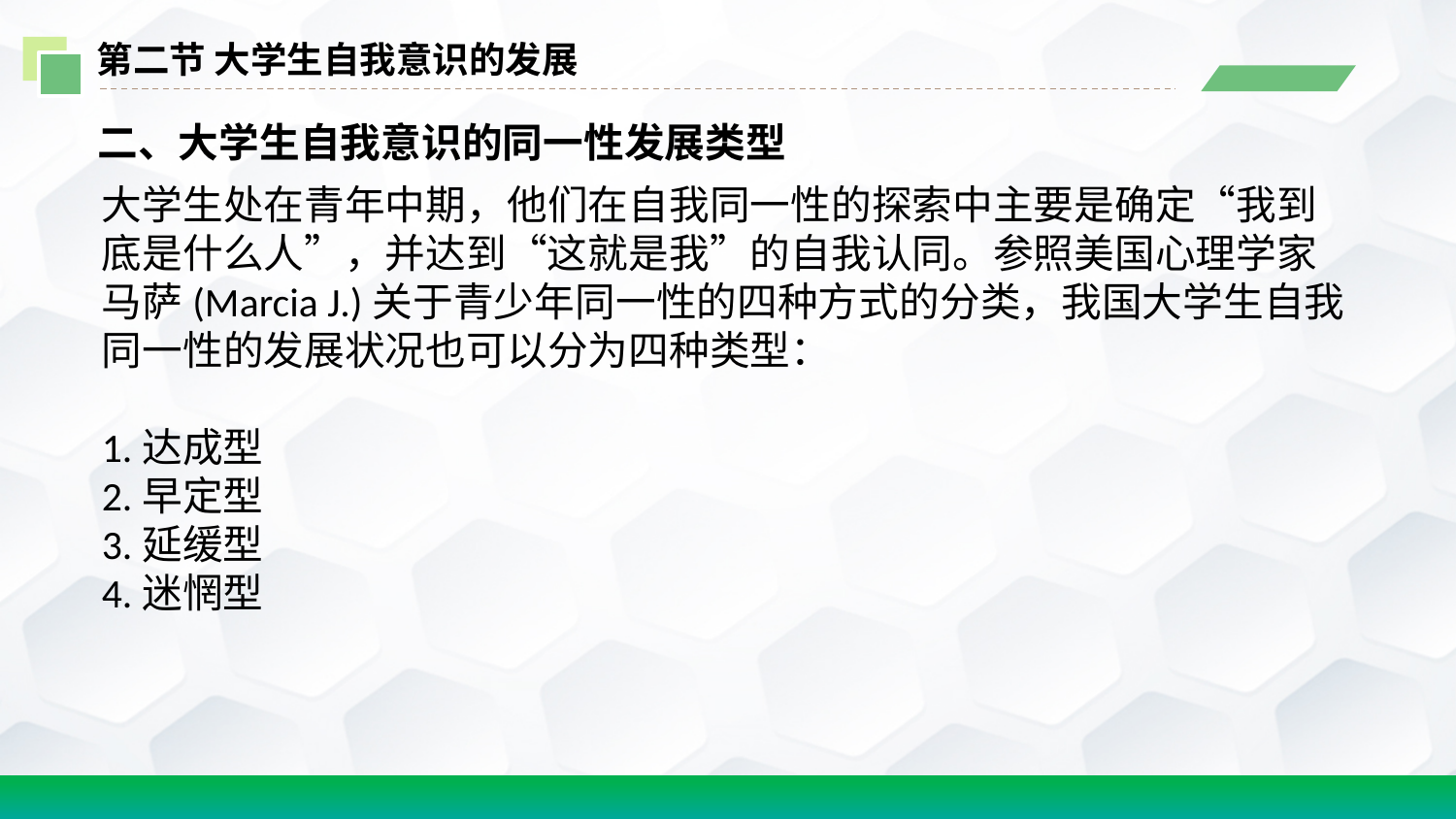

第二节 大学生自我意识的发展
二、大学生自我意识的同一性发展类型
大学生处在青年中期，他们在自我同一性的探索中主要是确定“我到底是什么人”，并达到“这就是我”的自我认同。参照美国心理学家马萨(Marcia J.)关于青少年同一性的四种方式的分类，我国大学生自我同一性的发展状况也可以分为四种类型：

1.达成型
2.早定型
3.延缓型
4.迷惘型